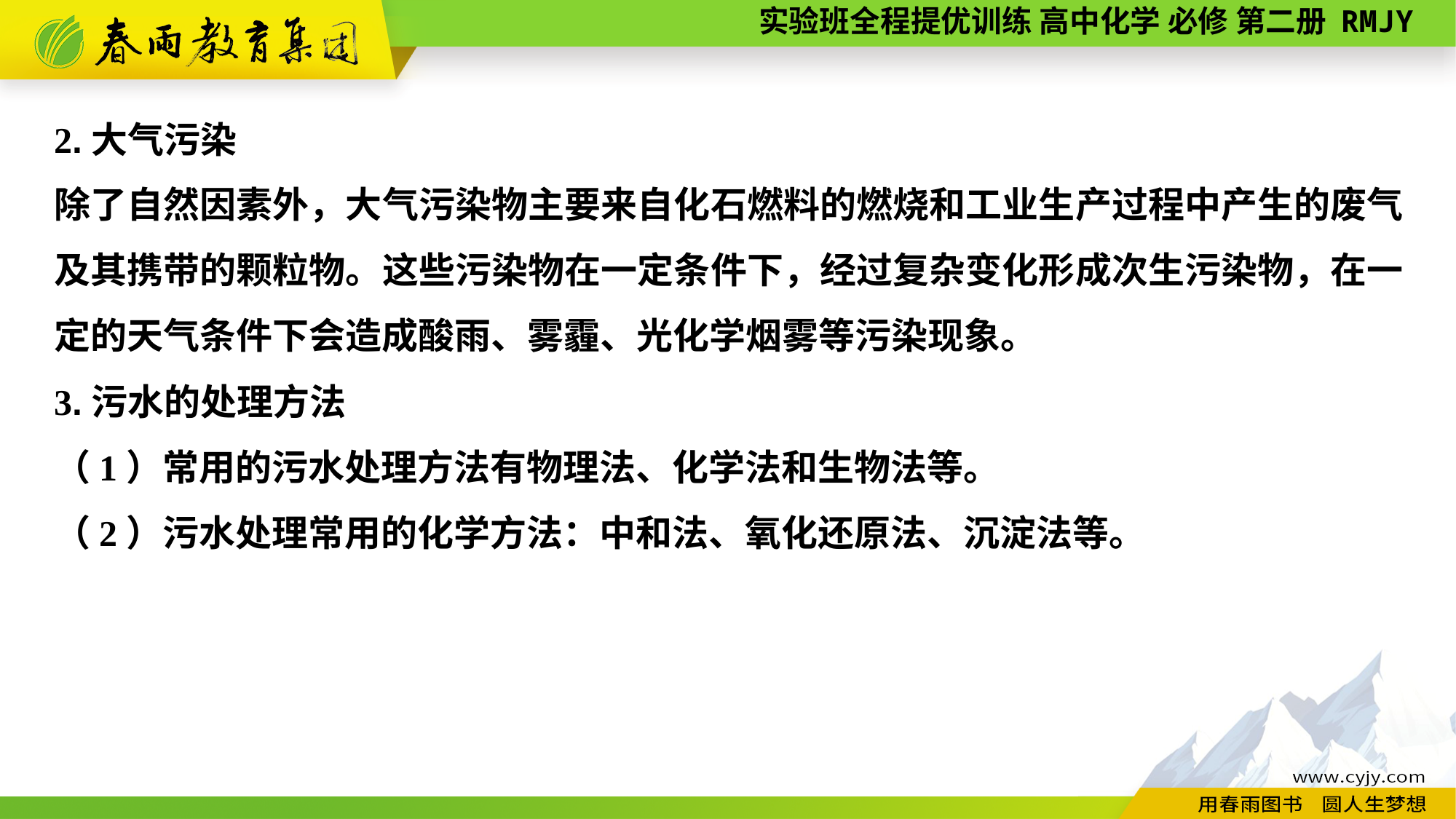

2.大气污染
除了自然因素外，大气污染物主要来自化石燃料的燃烧和工业生产过程中产生的废气及其携带的颗粒物。这些污染物在一定条件下，经过复杂变化形成次生污染物，在一定的天气条件下会造成酸雨、雾霾、光化学烟雾等污染现象。
3.污水的处理方法
（1）常用的污水处理方法有物理法、化学法和生物法等。
（2）污水处理常用的化学方法：中和法、氧化还原法、沉淀法等。